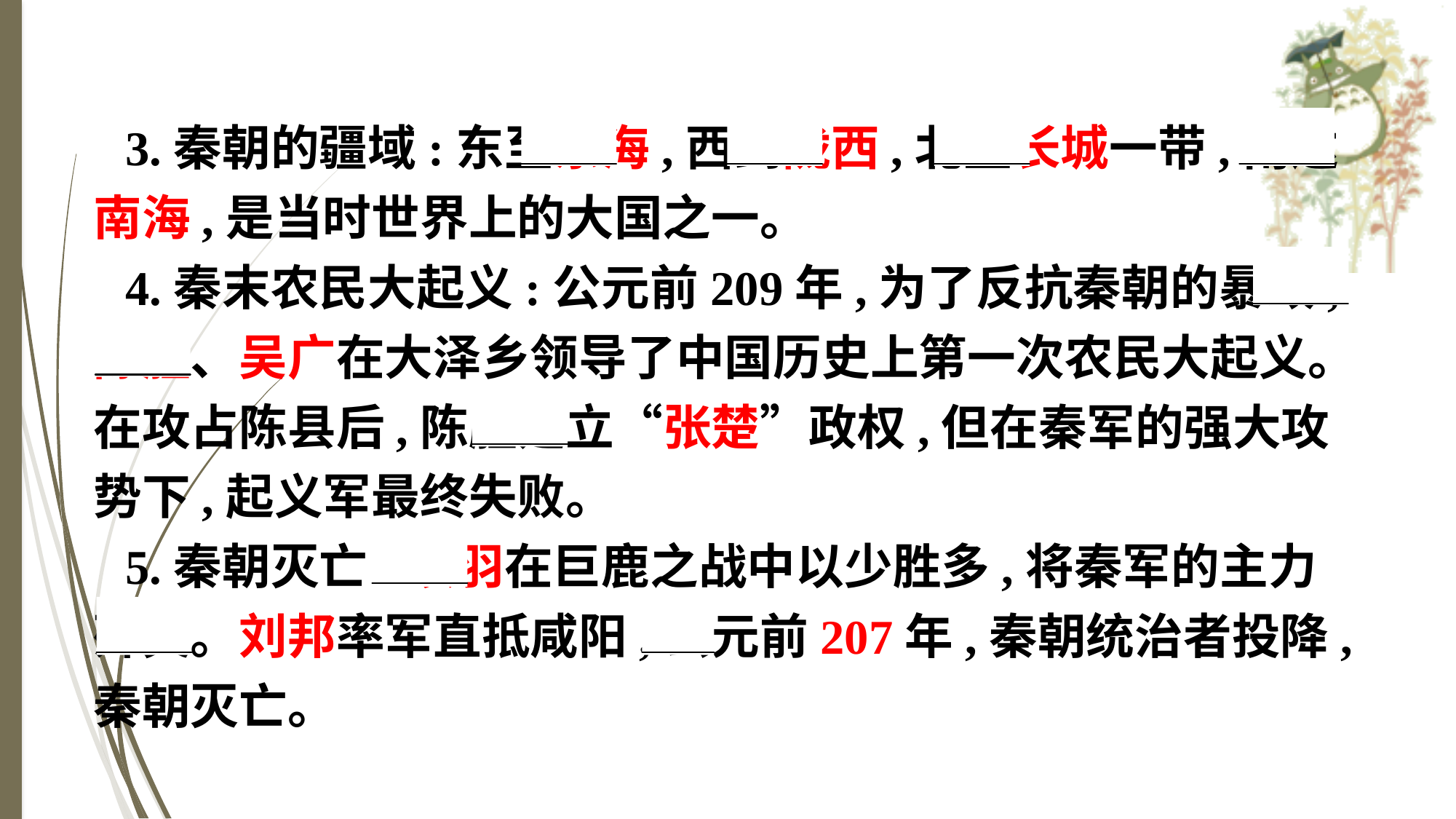

3.秦朝的疆域:东至东海,西到陇西,北至长城一带,南达南海,是当时世界上的大国之一。
4.秦末农民大起义:公元前209年,为了反抗秦朝的暴政,陈胜、吴广在大泽乡领导了中国历史上第一次农民大起义。在攻占陈县后,陈胜建立“张楚”政权,但在秦军的强大攻势下,起义军最终失败。
5.秦朝灭亡:项羽在巨鹿之战中以少胜多,将秦军的主力歼灭。刘邦率军直抵咸阳,公元前207年,秦朝统治者投降,秦朝灭亡。